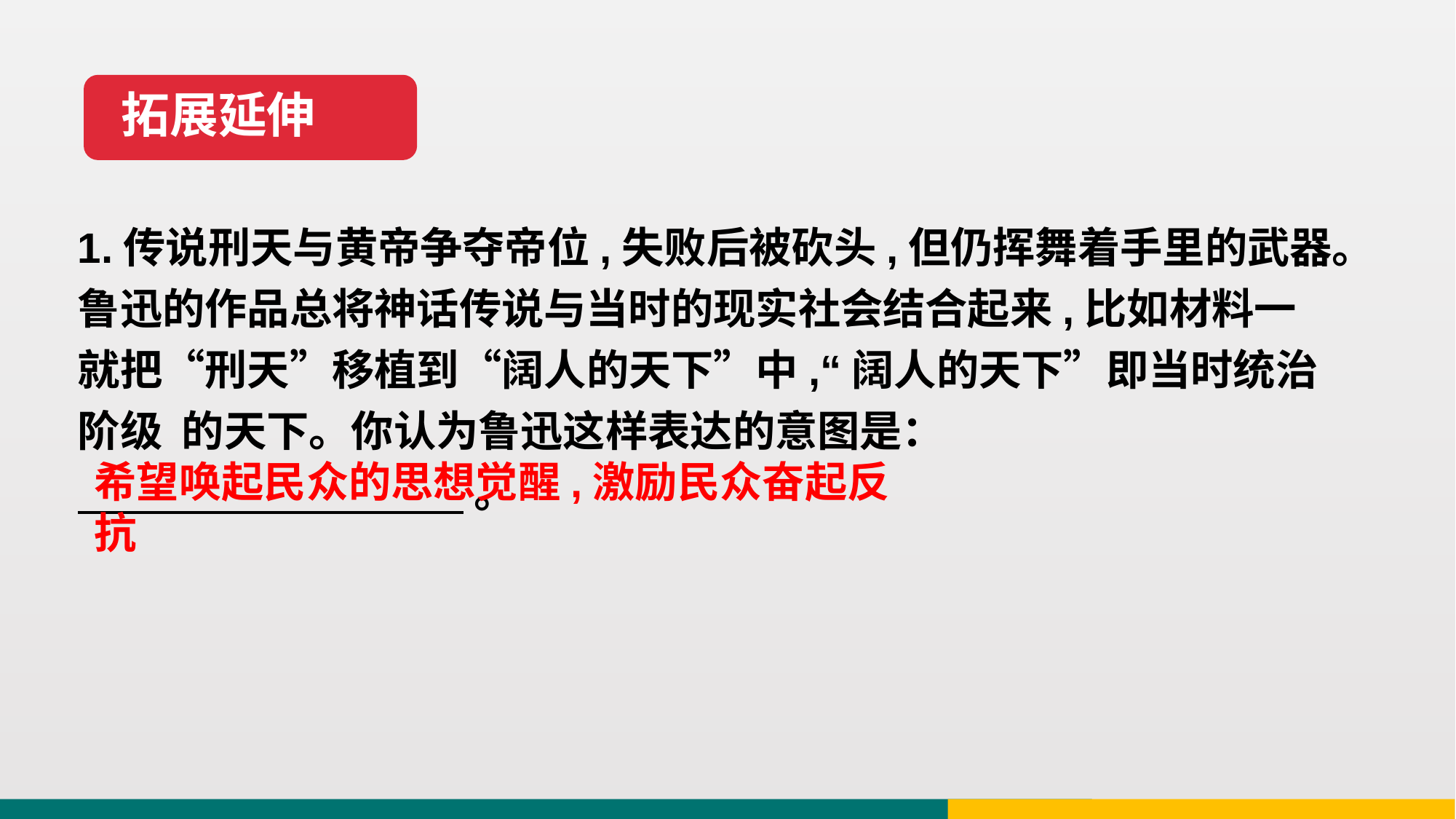

拓展延伸
1.传说刑天与黄帝争夺帝位,失败后被砍头,但仍挥舞着手里的武器。鲁迅的作品总将神话传说与当时的现实社会结合起来,比如材料一 就把“刑天”移植到“阔人的天下”中,“阔人的天下”即当时统治阶级  的天下。你认为鲁迅这样表达的意图是：
                                        。
希望唤起民众的思想觉醒,激励民众奋起反抗